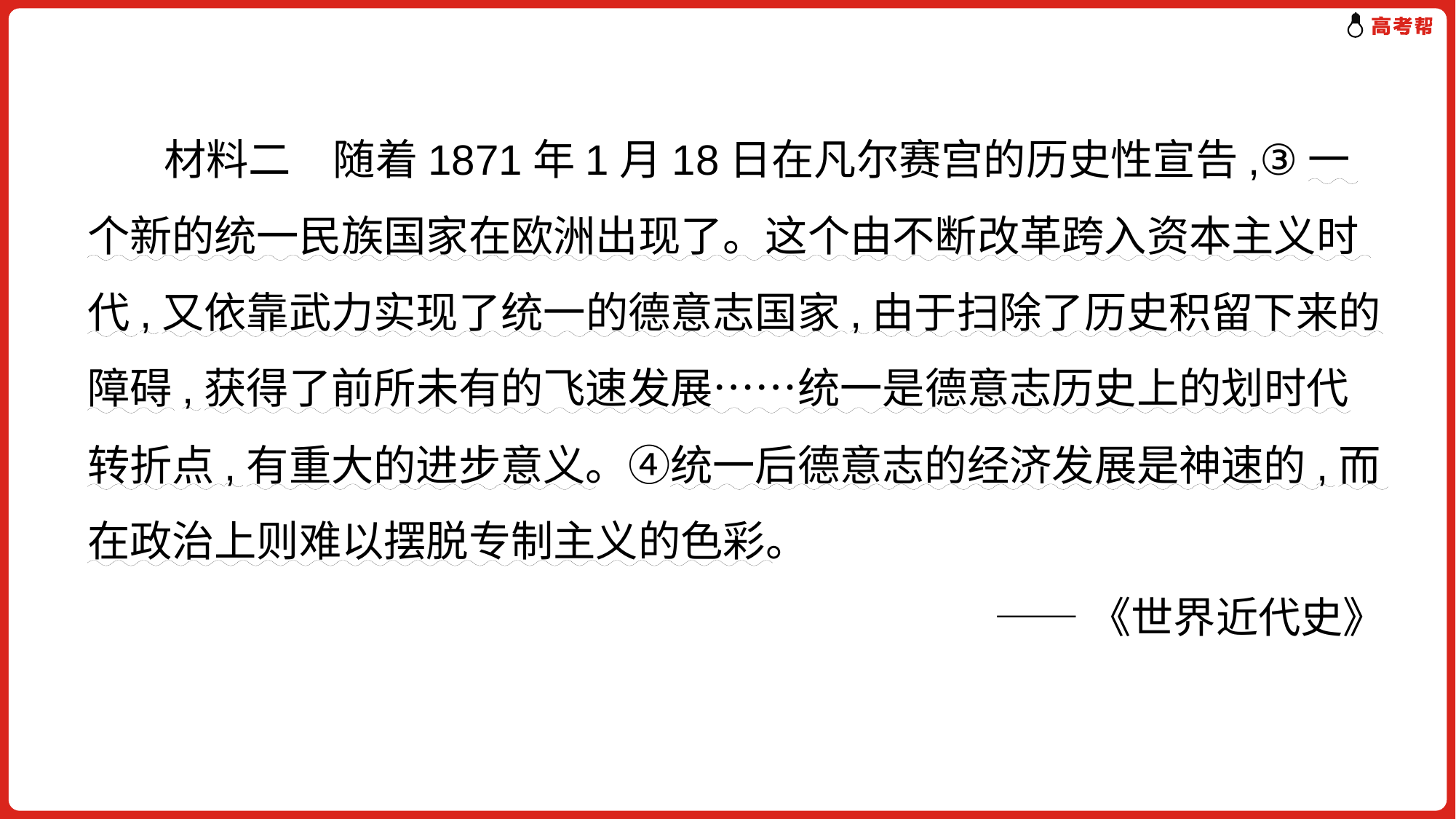

材料二　随着1871年1月18日在凡尔赛宫的历史性宣告,③一个新的统一民族国家在欧洲出现了。这个由不断改革跨入资本主义时代,又依靠武力实现了统一的德意志国家,由于扫除了历史积留下来的障碍,获得了前所未有的飞速发展……统一是德意志历史上的划时代转折点,有重大的进步意义。④统一后德意志的经济发展是神速的,而在政治上则难以摆脱专制主义的色彩。
——《世界近代史》